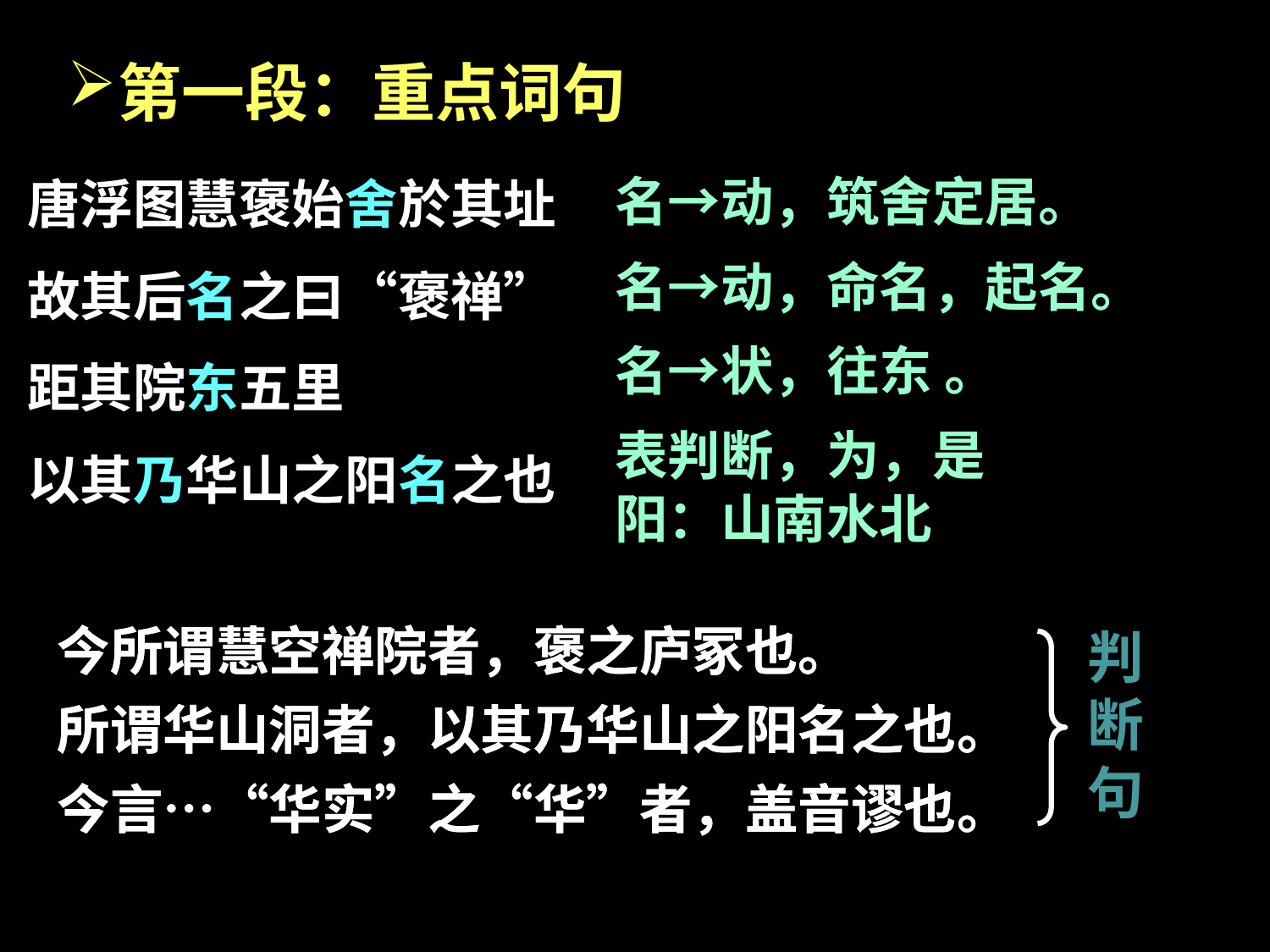

第一段：重点词句
唐浮图慧褒始舍於其址
故其后名之曰“褒禅”
距其院东五里
以其乃华山之阳名之也
名→动，筑舍定居。
名→动，命名，起名。
名→状，往东 。
表判断，为，是
阳：山南水北
今所谓慧空禅院者，褒之庐冢也。
所谓华山洞者，以其乃华山之阳名之也。
今言…“华实”之“华”者，盖音谬也。
今所谓慧空禅院者，褒之庐冢也。
所谓华山洞者，以其乃华山之阳名之也。
今言…“华实”之“华”者，盖音谬也。
判断句